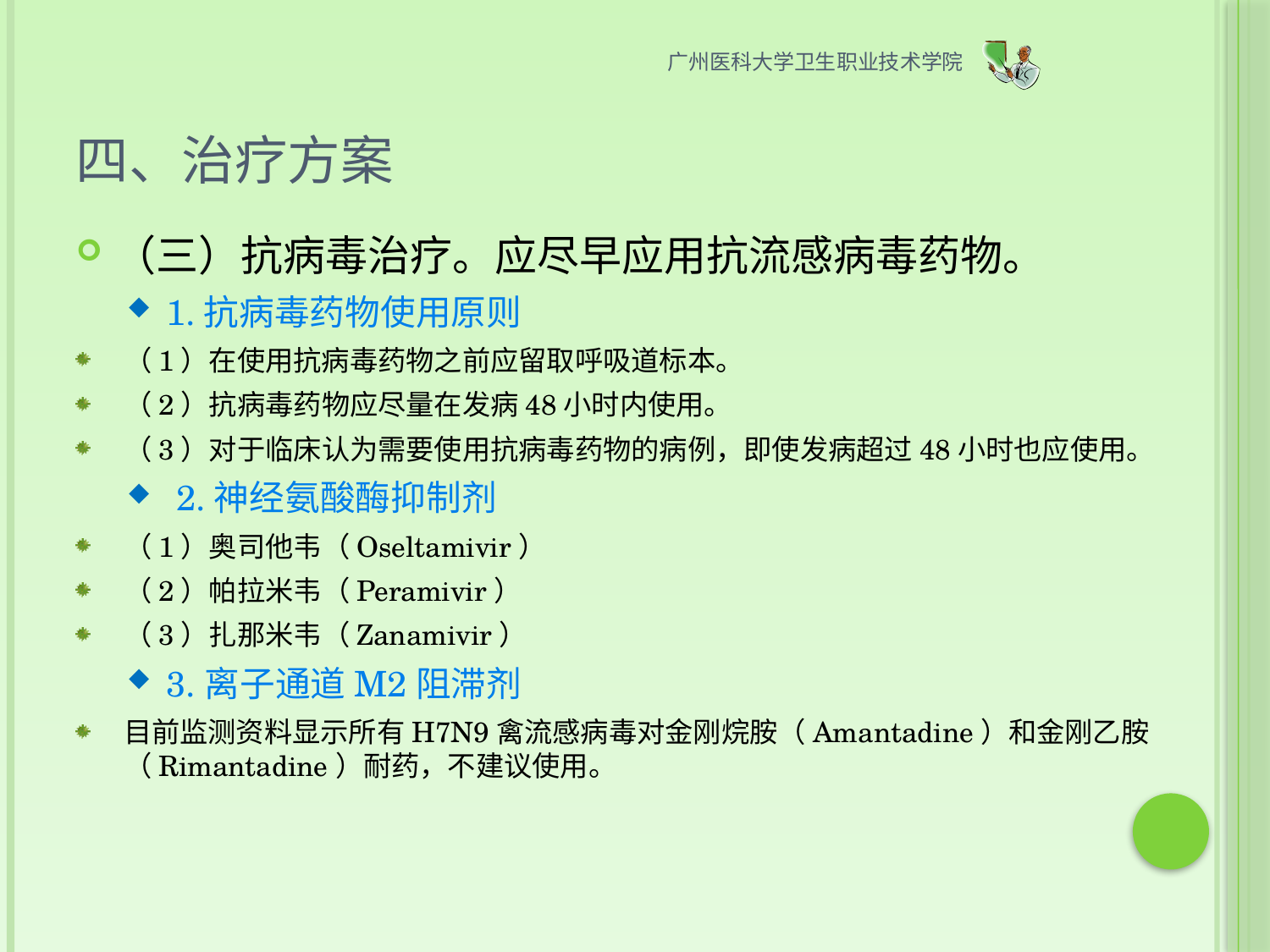

广州医科大学卫生职业技术学院
# 四、治疗方案
（三）抗病毒治疗。应尽早应用抗流感病毒药物。
1.抗病毒药物使用原则
（1）在使用抗病毒药物之前应留取呼吸道标本。
（2）抗病毒药物应尽量在发病48小时内使用。
（3）对于临床认为需要使用抗病毒药物的病例，即使发病超过48小时也应使用。
 2.神经氨酸酶抑制剂
（1）奥司他韦（Oseltamivir）
（2）帕拉米韦（Peramivir）
（3）扎那米韦（Zanamivir）
3.离子通道M2阻滞剂
目前监测资料显示所有H7N9禽流感病毒对金刚烷胺（Amantadine）和金刚乙胺（Rimantadine）耐药，不建议使用。